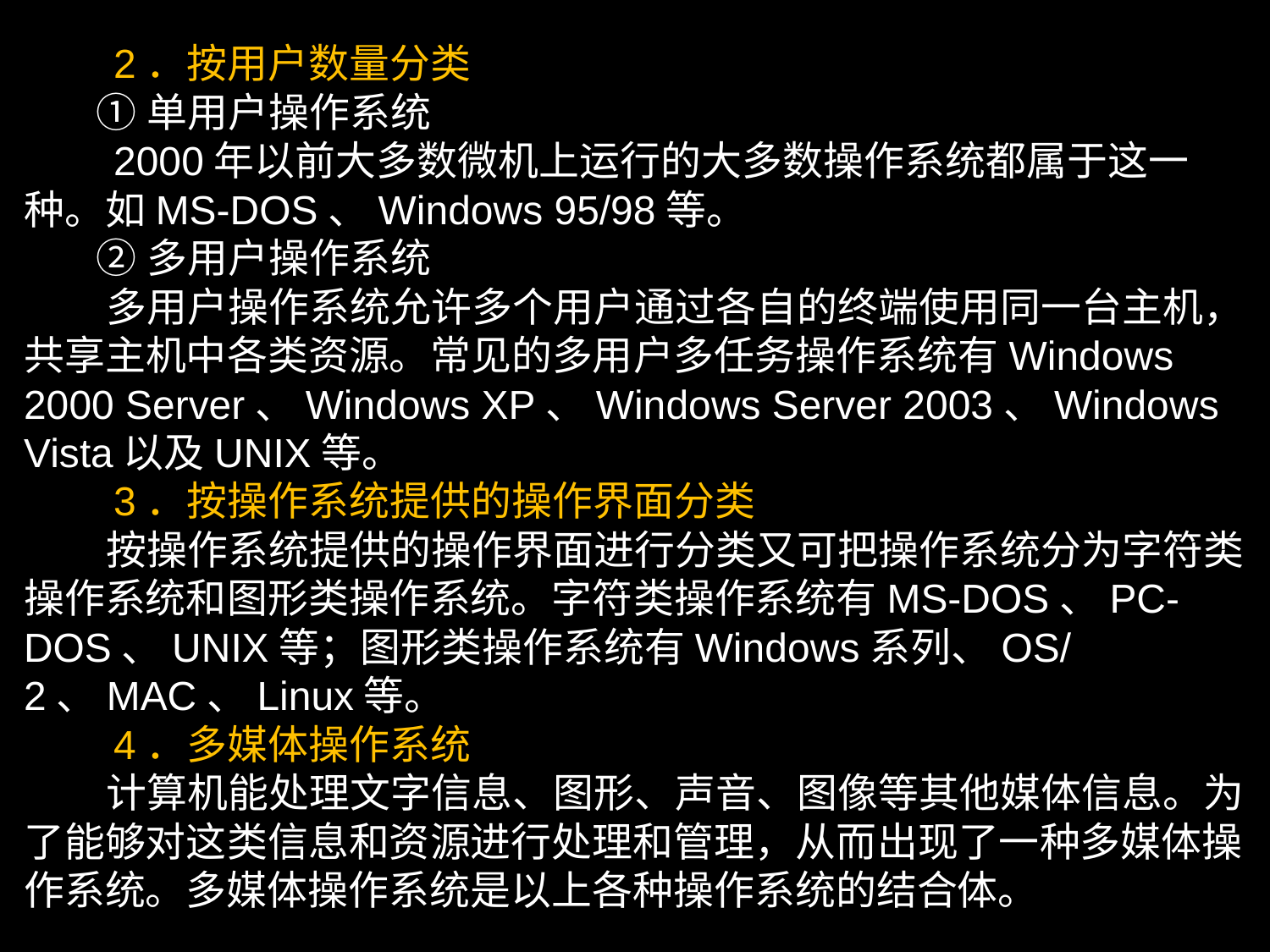

2．按用户数量分类
        ①单用户操作系统
        2000年以前大多数微机上运行的大多数操作系统都属于这一种。如MS-DOS、Windows 95/98等。
        ②多用户操作系统
        多用户操作系统允许多个用户通过各自的终端使用同一台主机，共享主机中各类资源。常见的多用户多任务操作系统有Windows 2000 Server、Windows XP、Windows Server 2003、Windows Vista以及UNIX等。
        3．按操作系统提供的操作界面分类
        按操作系统提供的操作界面进行分类又可把操作系统分为字符类操作系统和图形类操作系统。字符类操作系统有MS-DOS、PC-DOS、UNIX等；图形类操作系统有Windows系列、OS/2、MAC、Linux等。
        4．多媒体操作系统
        计算机能处理文字信息、图形、声音、图像等其他媒体信息。为了能够对这类信息和资源进行处理和管理，从而出现了一种多媒体操作系统。多媒体操作系统是以上各种操作系统的结合体。